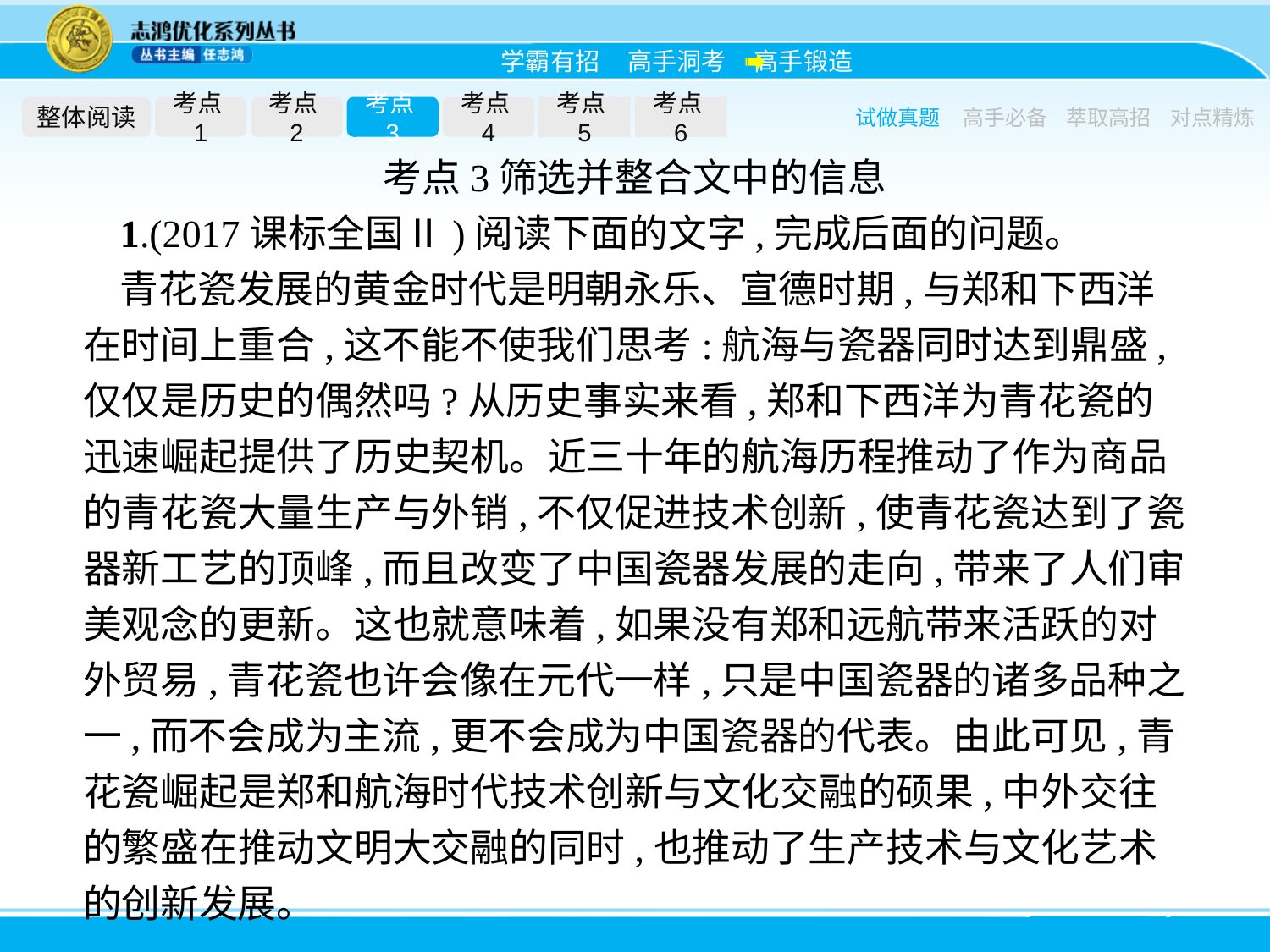

整体阅读
考点1
考点2
考点3
考点4
考点5
考点6
试做真题
高手必备
萃取高招
对点精炼
考点3筛选并整合文中的信息
1.(2017课标全国Ⅱ)阅读下面的文字,完成后面的问题。
青花瓷发展的黄金时代是明朝永乐、宣德时期,与郑和下西洋在时间上重合,这不能不使我们思考:航海与瓷器同时达到鼎盛,仅仅是历史的偶然吗?从历史事实来看,郑和下西洋为青花瓷的迅速崛起提供了历史契机。近三十年的航海历程推动了作为商品的青花瓷大量生产与外销,不仅促进技术创新,使青花瓷达到了瓷器新工艺的顶峰,而且改变了中国瓷器发展的走向,带来了人们审美观念的更新。这也就意味着,如果没有郑和远航带来活跃的对外贸易,青花瓷也许会像在元代一样,只是中国瓷器的诸多品种之一,而不会成为主流,更不会成为中国瓷器的代表。由此可见,青花瓷崛起是郑和航海时代技术创新与文化交融的硕果,中外交往的繁盛在推动文明大交融的同时,也推动了生产技术与文化艺术的创新发展。